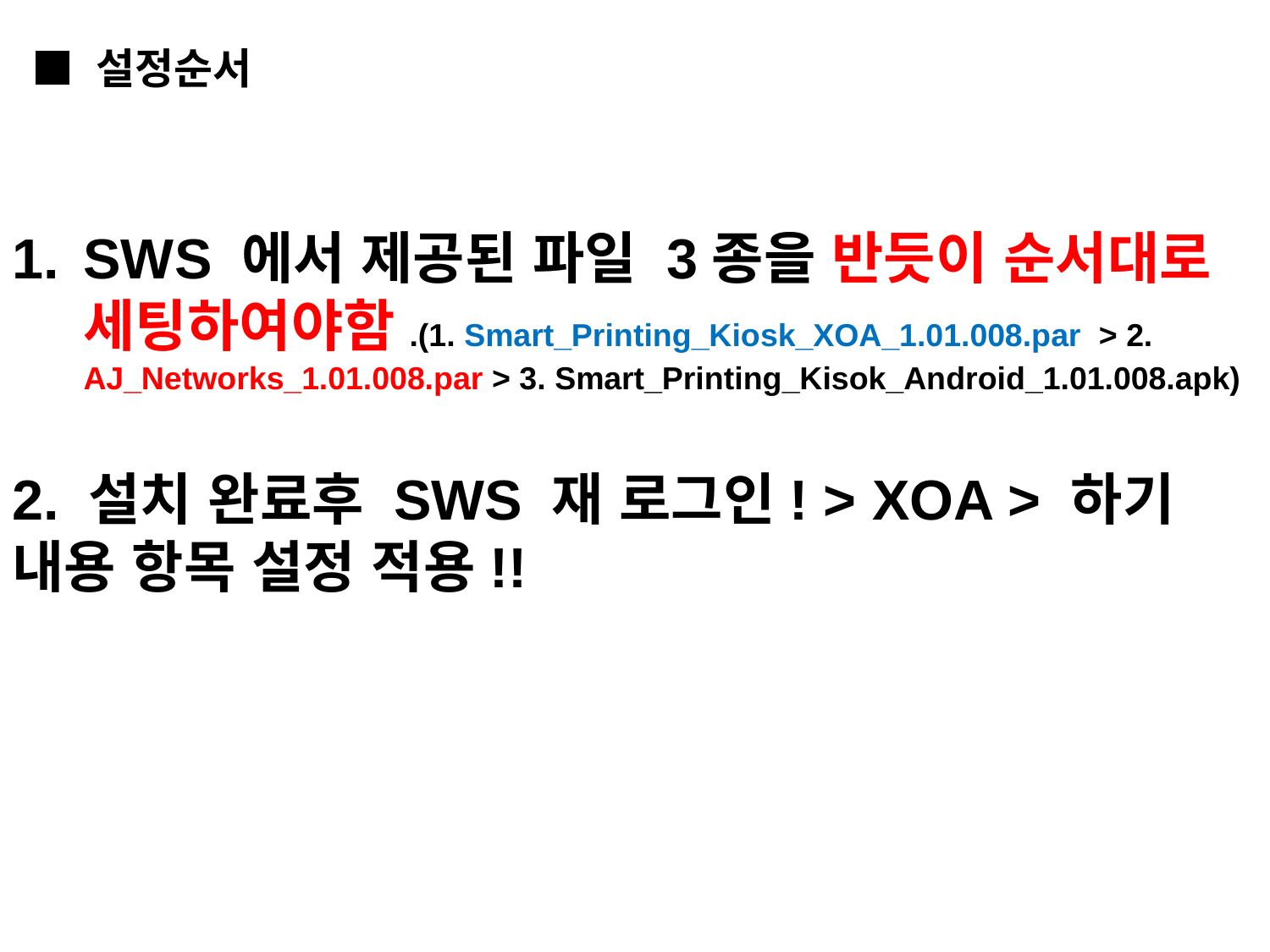

■ 설정순서

SWS 에서 제공된 파일 3종을 반듯이 순서대로 세팅하여야함.(1. Smart_Printing_Kiosk_XOA_1.01.008.par  > 2. AJ_Networks_1.01.008.par > 3. Smart_Printing_Kisok_Android_1.01.008.apk)

2. 설치 완료후 SWS 재 로그인! > XOA > 하기 내용 항목 설정 적용!!